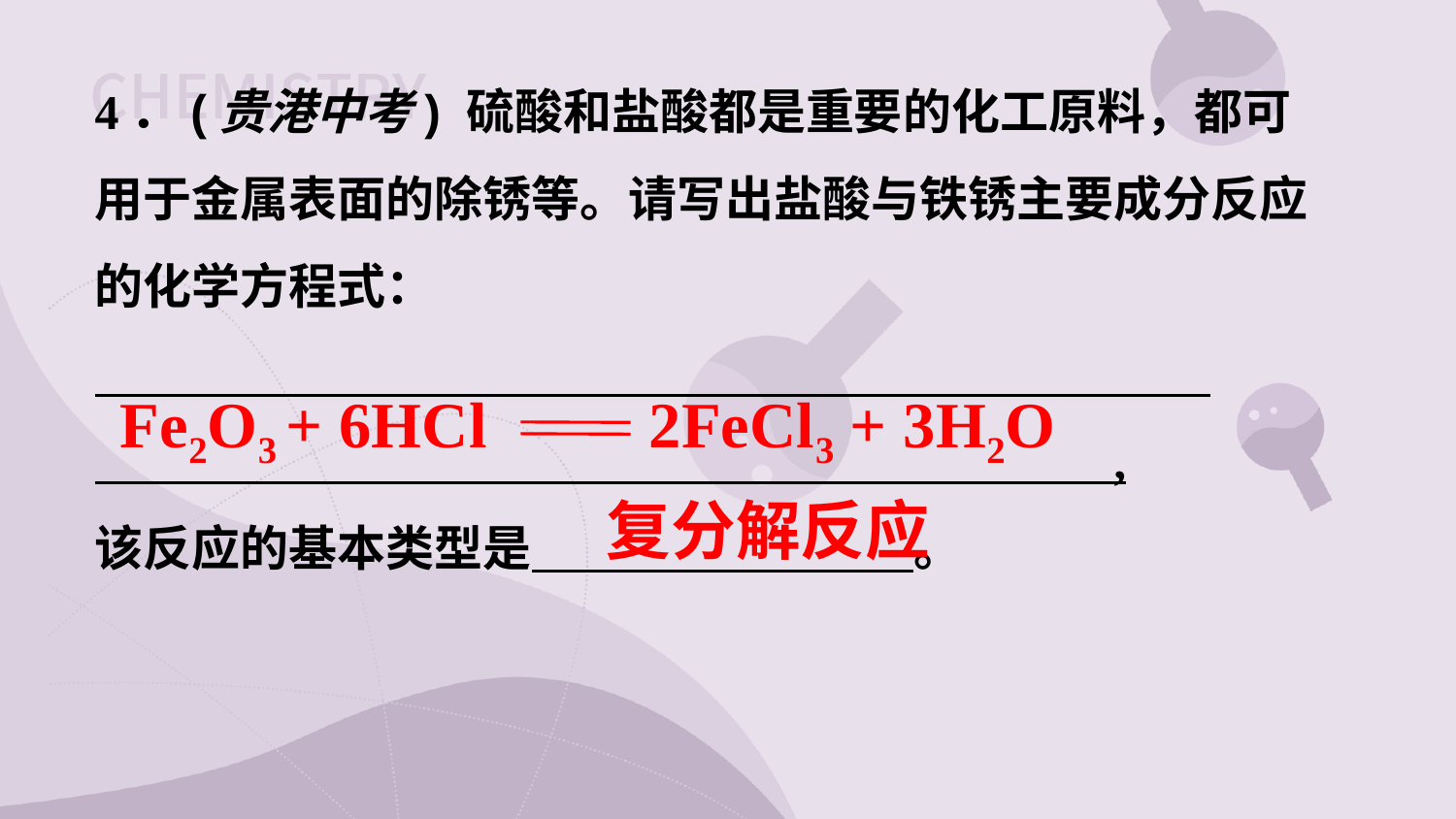

4．(贵港中考) 硫酸和盐酸都是重要的化工原料，都可用于金属表面的除锈等。请写出盐酸与铁锈主要成分反应的化学方程式：

                                                                                    ,
该反应的基本类型是                                   。

Fe2O3 + 6HCl          2FeCl3 + 3H2O
复分解反应